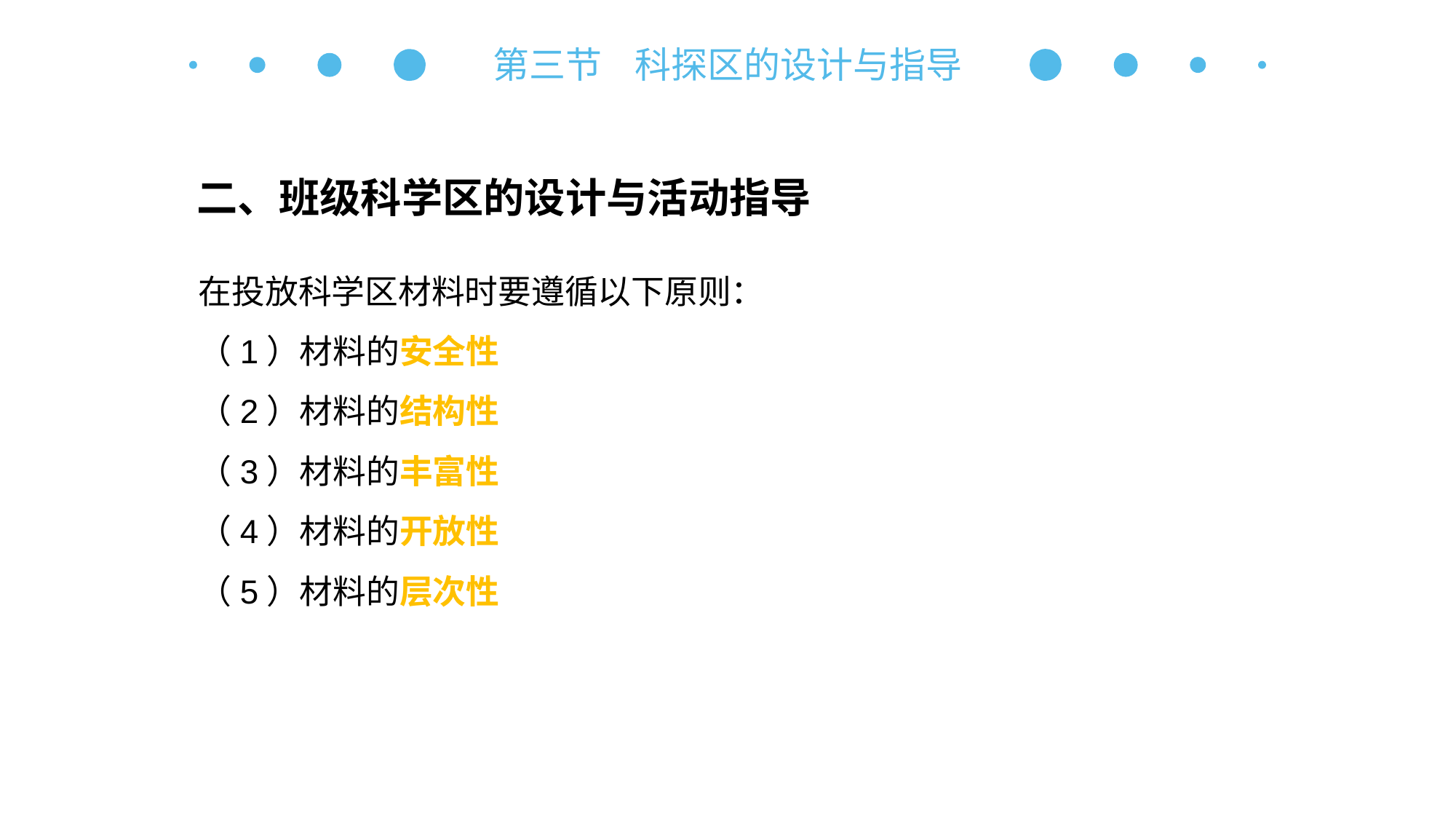

第三节    科探区的设计与指导

二、班级科学区的设计与活动指导
在投放科学区材料时要遵循以下原则：
（1）材料的安全性
（2）材料的结构性
（3）材料的丰富性
（4）材料的开放性
（5）材料的层次性